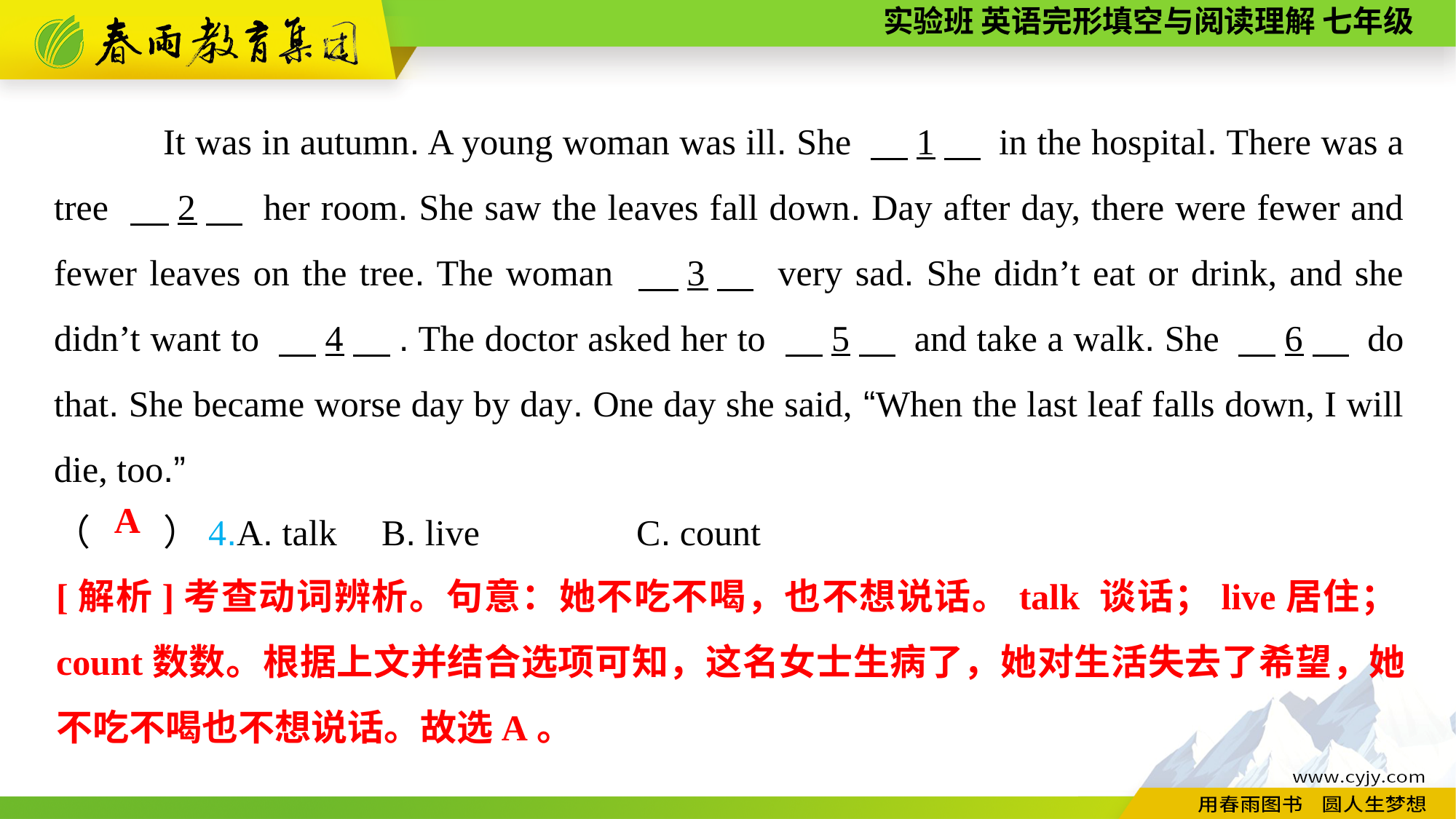

It was in autumn. A young woman was ill. She 　1　 in the hospital. There was a tree 　2　 her room. She saw the leaves fall down. Day after day, there were fewer and fewer leaves on the tree. The woman 　3　 very sad. She didn’t eat or drink, and she didn’t want to 　4　. The doctor asked her to 　5　 and take a walk. She 　6　 do that. She became worse day by day. One day she said, “When the last leaf falls down, I will die, too.”
（　　）4.A. talk	B. live	                C. count
A
[解析]考查动词辨析。句意：她不吃不喝，也不想说话。talk 谈话；live居住；count数数。根据上文并结合选项可知，这名女士生病了，她对生活失去了希望，她不吃不喝也不想说话。故选A。